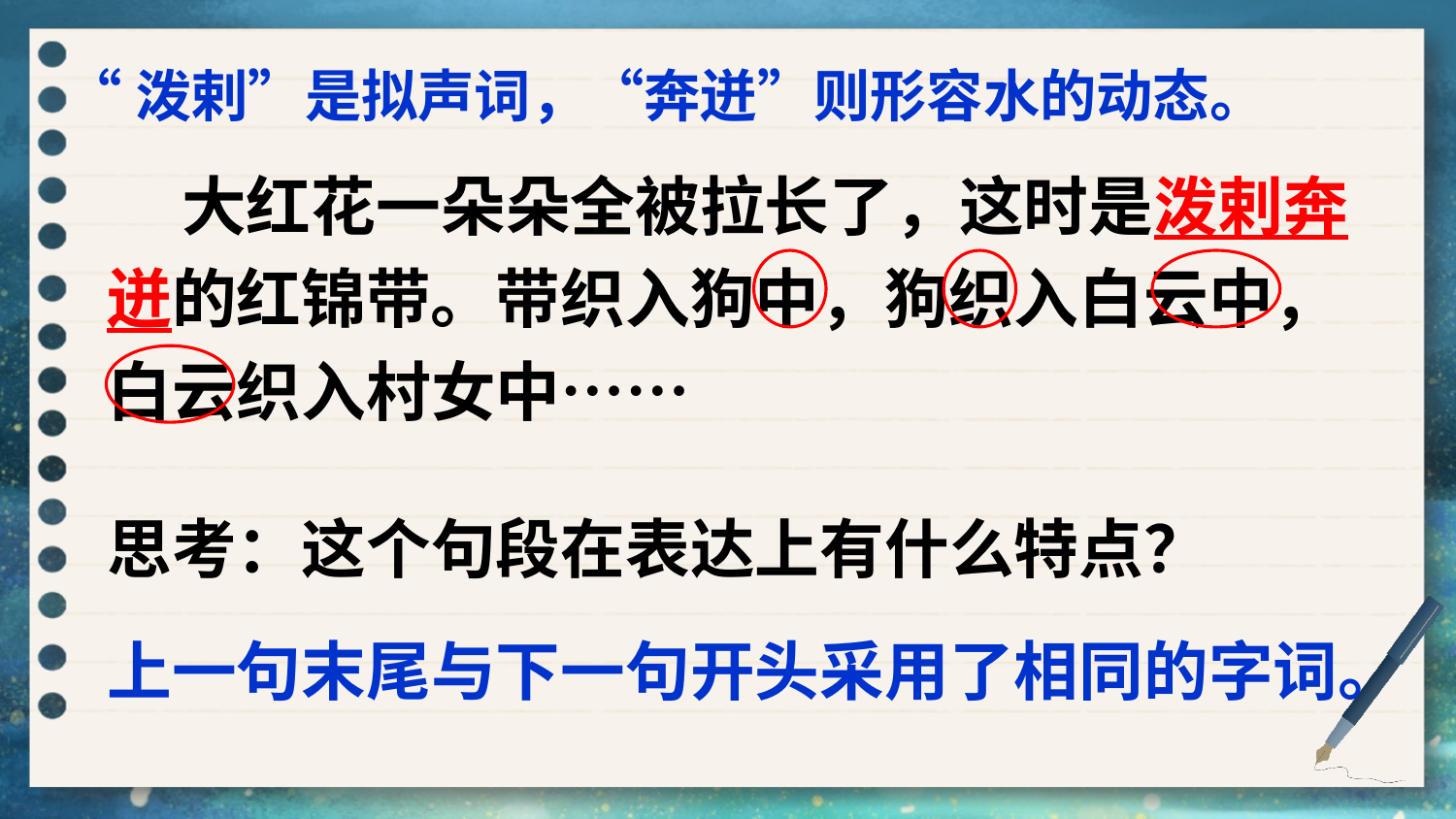

“泼剌”是拟声词，“奔迸”则形容水的动态。
    大红花一朵朵全被拉长了，这时是泼剌奔迸的红锦带。带织入狗中，狗织入白云中，白云织入村女中……

思考：这个句段在表达上有什么特点？
上一句末尾与下一句开头采用了相同的字词。